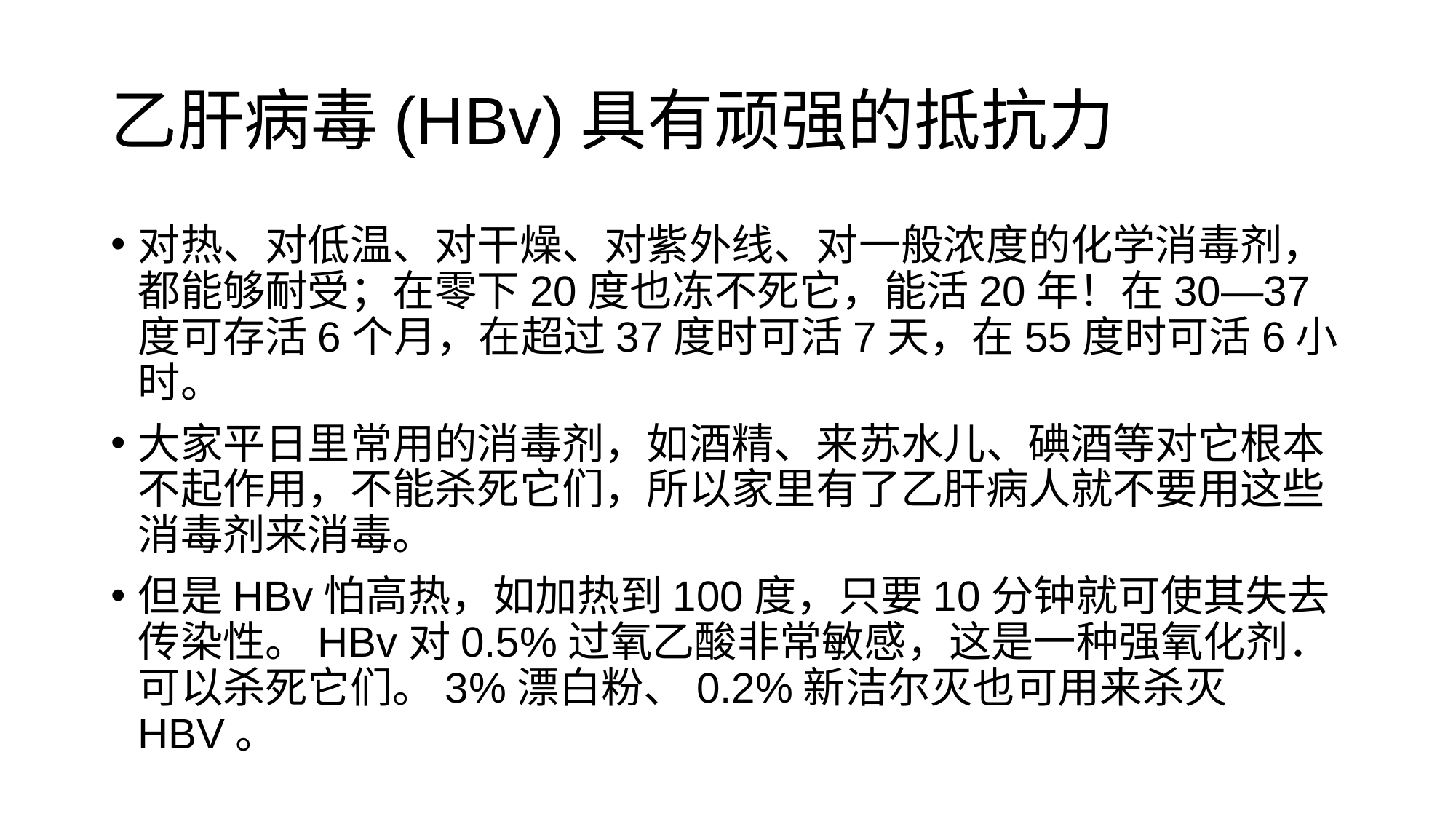

# 乙肝病毒(HBv)具有顽强的抵抗力
对热、对低温、对干燥、对紫外线、对一般浓度的化学消毒剂，都能够耐受；在零下20度也冻不死它，能活20年！在30—37度可存活6个月，在超过37度时可活7天，在55度时可活6小时。
大家平日里常用的消毒剂，如酒精、来苏水儿、碘酒等对它根本不起作用，不能杀死它们，所以家里有了乙肝病人就不要用这些消毒剂来消毒。
但是HBv怕高热，如加热到100度，只要10分钟就可使其失去传染性。HBv对0.5%过氧乙酸非常敏感，这是一种强氧化剂．可以杀死它们。3%漂白粉、0.2%新洁尔灭也可用来杀灭HBV。